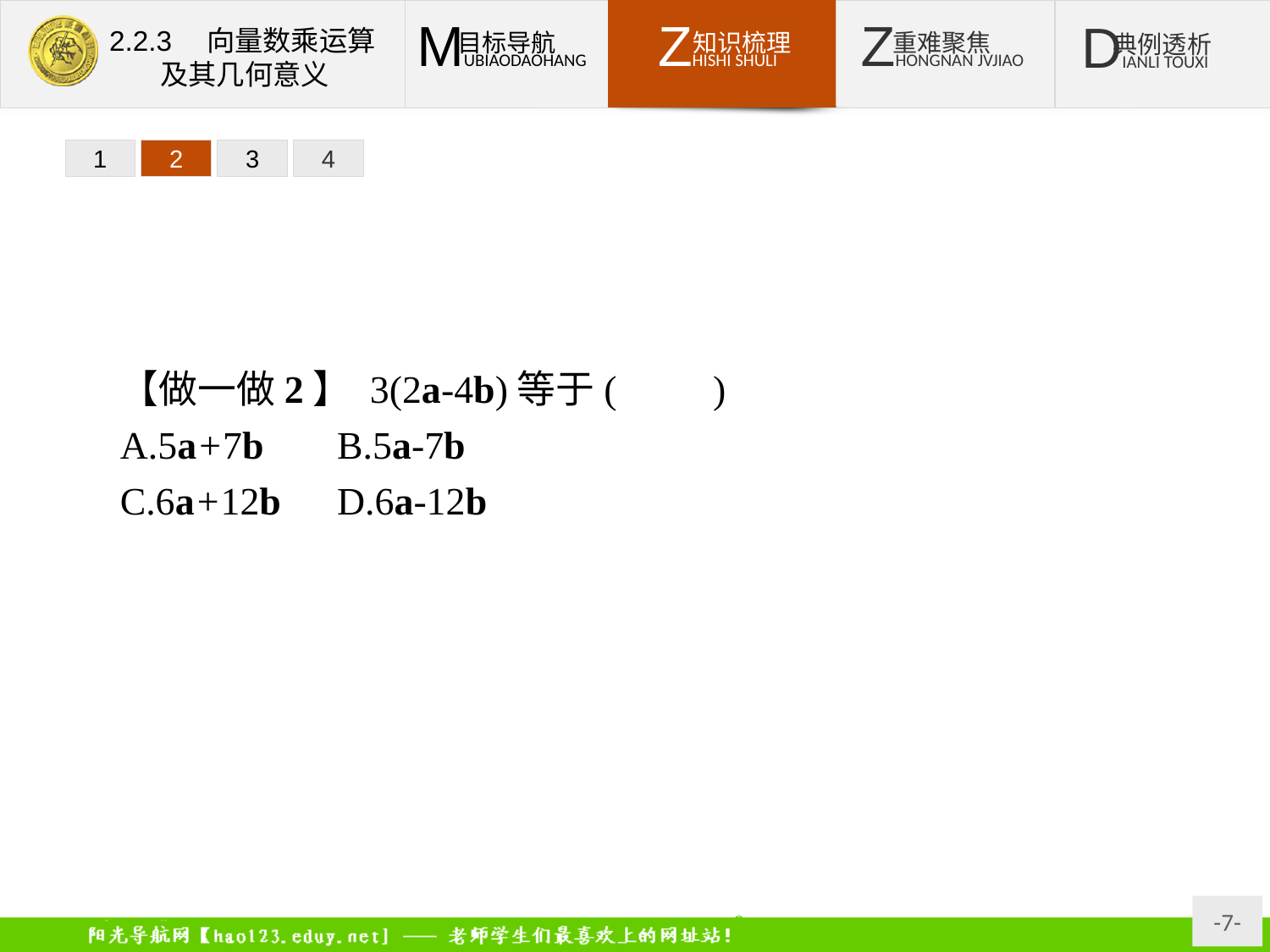

1
2
3
4
【做一做2】 3(2a-4b)等于(　　)
A.5a+7b	B.5a-7b
C.6a+12b	D.6a-12b
解析:原式=3×2a-3×4b=6a-12b.
答案:D